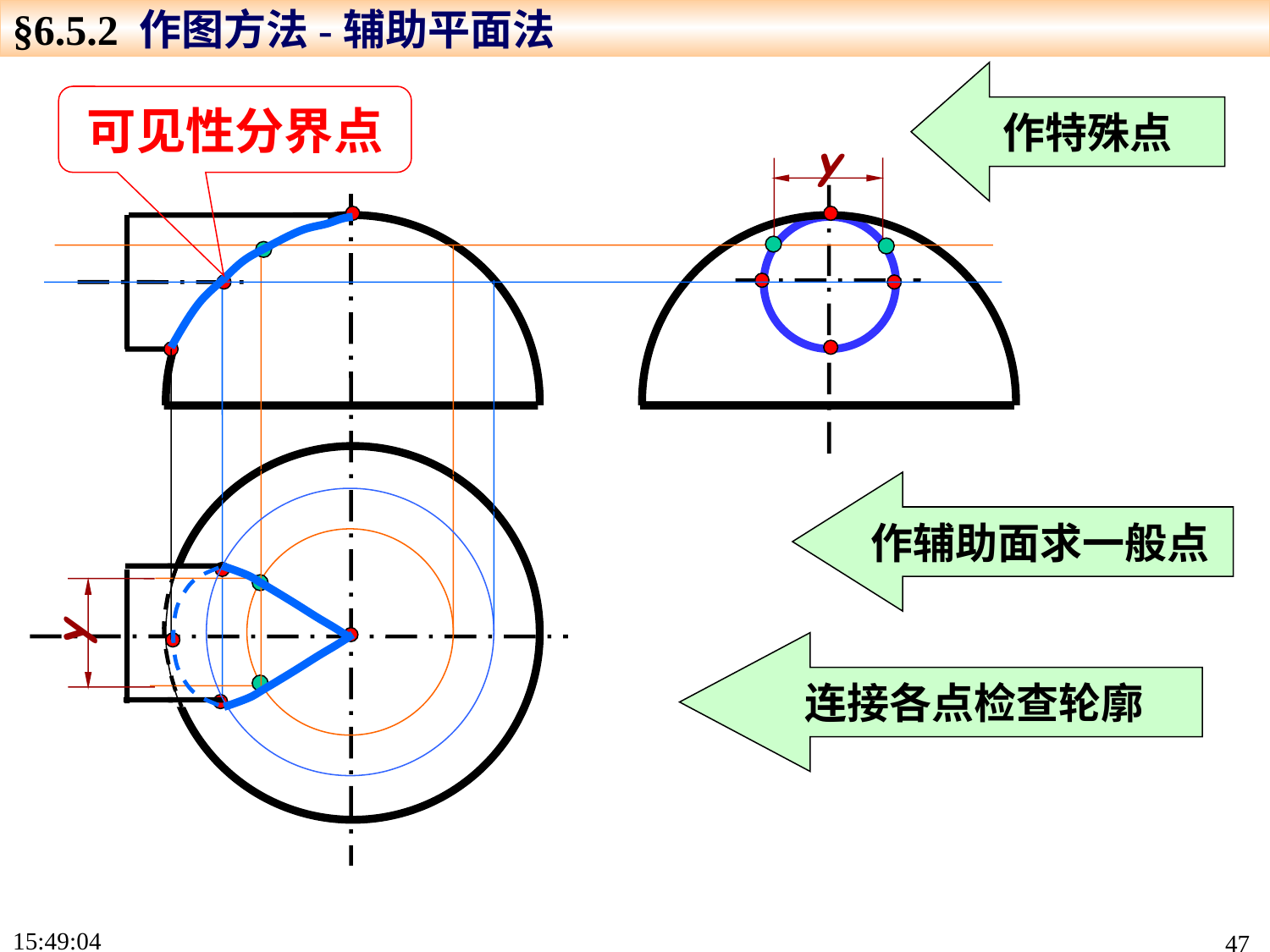

§6.5.2 作图方法-辅助平面法
作特殊点
可见性分界点

y

作辅助面求一般点

y

连接各点检查轮廓

15:49:04
47